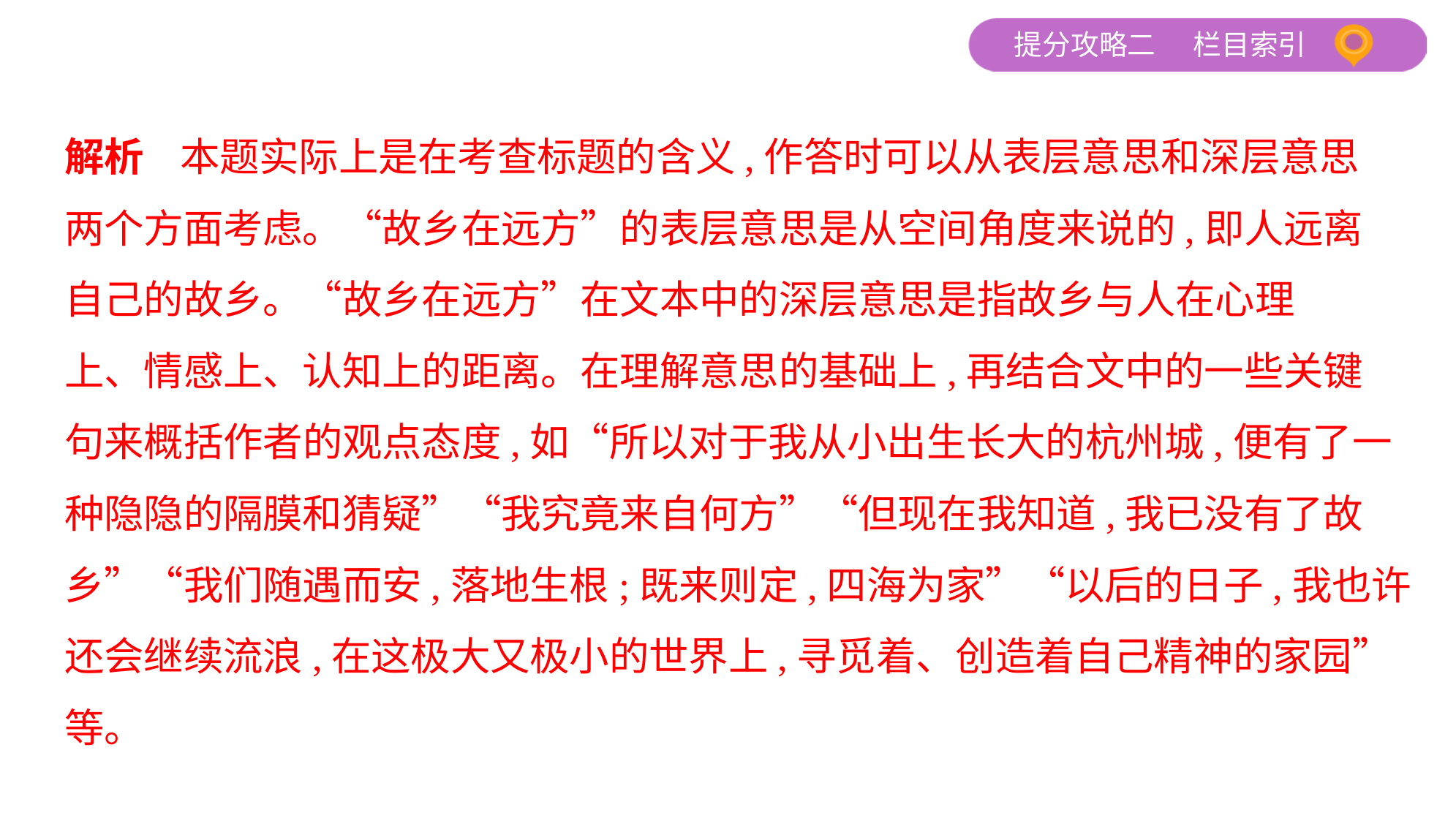

解析    本题实际上是在考查标题的含义,作答时可以从表层意思和深层意思
两个方面考虑。“故乡在远方”的表层意思是从空间角度来说的,即人远离
自己的故乡。“故乡在远方”在文本中的深层意思是指故乡与人在心理
上、情感上、认知上的距离。在理解意思的基础上,再结合文中的一些关键
句来概括作者的观点态度,如“所以对于我从小出生长大的杭州城,便有了一
种隐隐的隔膜和猜疑”“我究竟来自何方”“但现在我知道,我已没有了故
乡”“我们随遇而安,落地生根;既来则定,四海为家”“以后的日子,我也许
还会继续流浪,在这极大又极小的世界上,寻觅着、创造着自己精神的家园”
等。